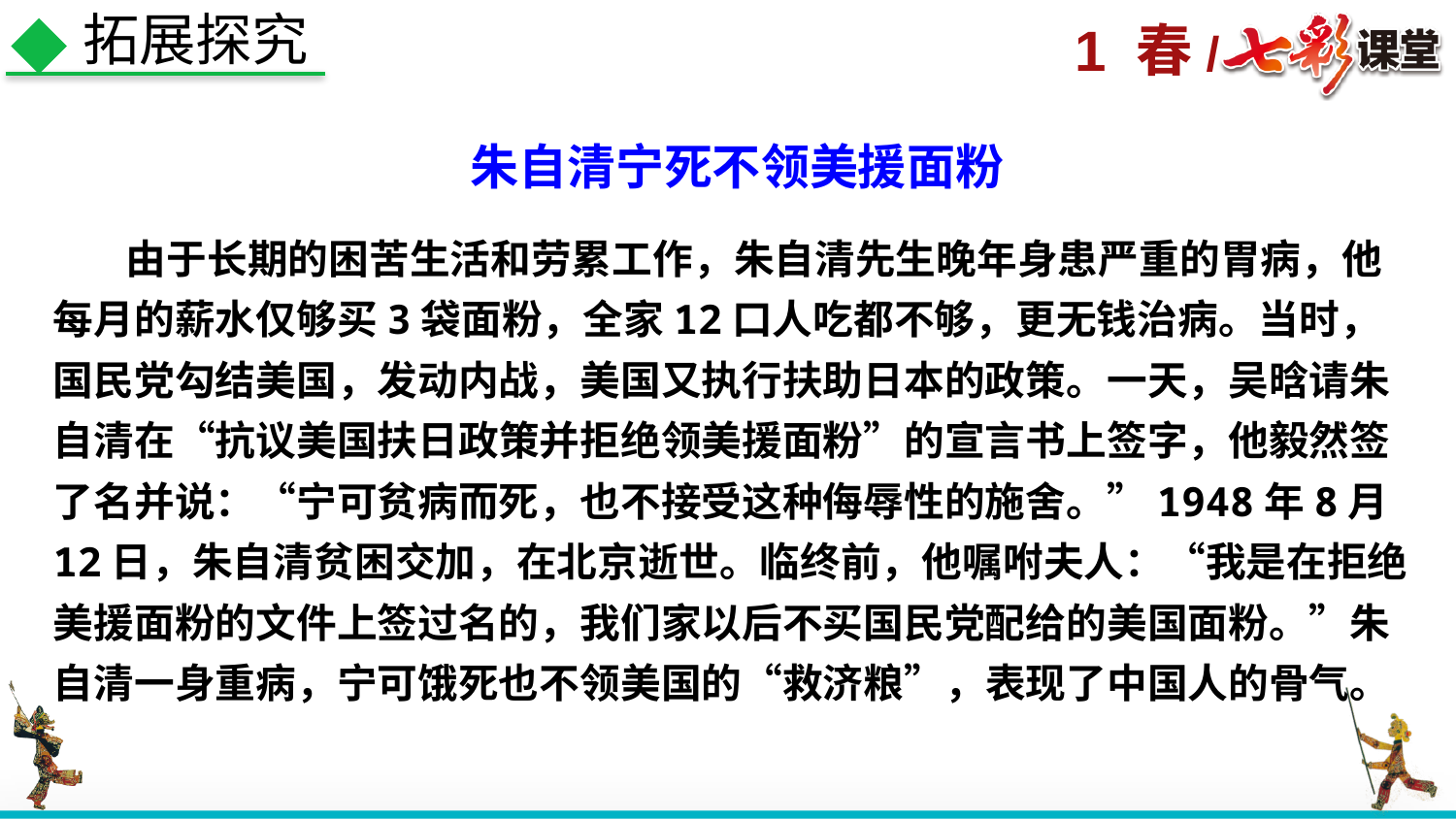

拓展探究

朱自清宁死不领美援面粉
由于长期的困苦生活和劳累工作，朱自清先生晚年身患严重的胃病，他每月的薪水仅够买3袋面粉，全家12口人吃都不够，更无钱治病。当时，国民党勾结美国，发动内战，美国又执行扶助日本的政策。一天，吴晗请朱自清在“抗议美国扶日政策并拒绝领美援面粉”的宣言书上签字，他毅然签了名并说：“宁可贫病而死，也不接受这种侮辱性的施舍。”1948年8月12日，朱自清贫困交加，在北京逝世。临终前，他嘱咐夫人：“我是在拒绝美援面粉的文件上签过名的，我们家以后不买国民党配给的美国面粉。”朱自清一身重病，宁可饿死也不领美国的“救济粮”，表现了中国人的骨气。